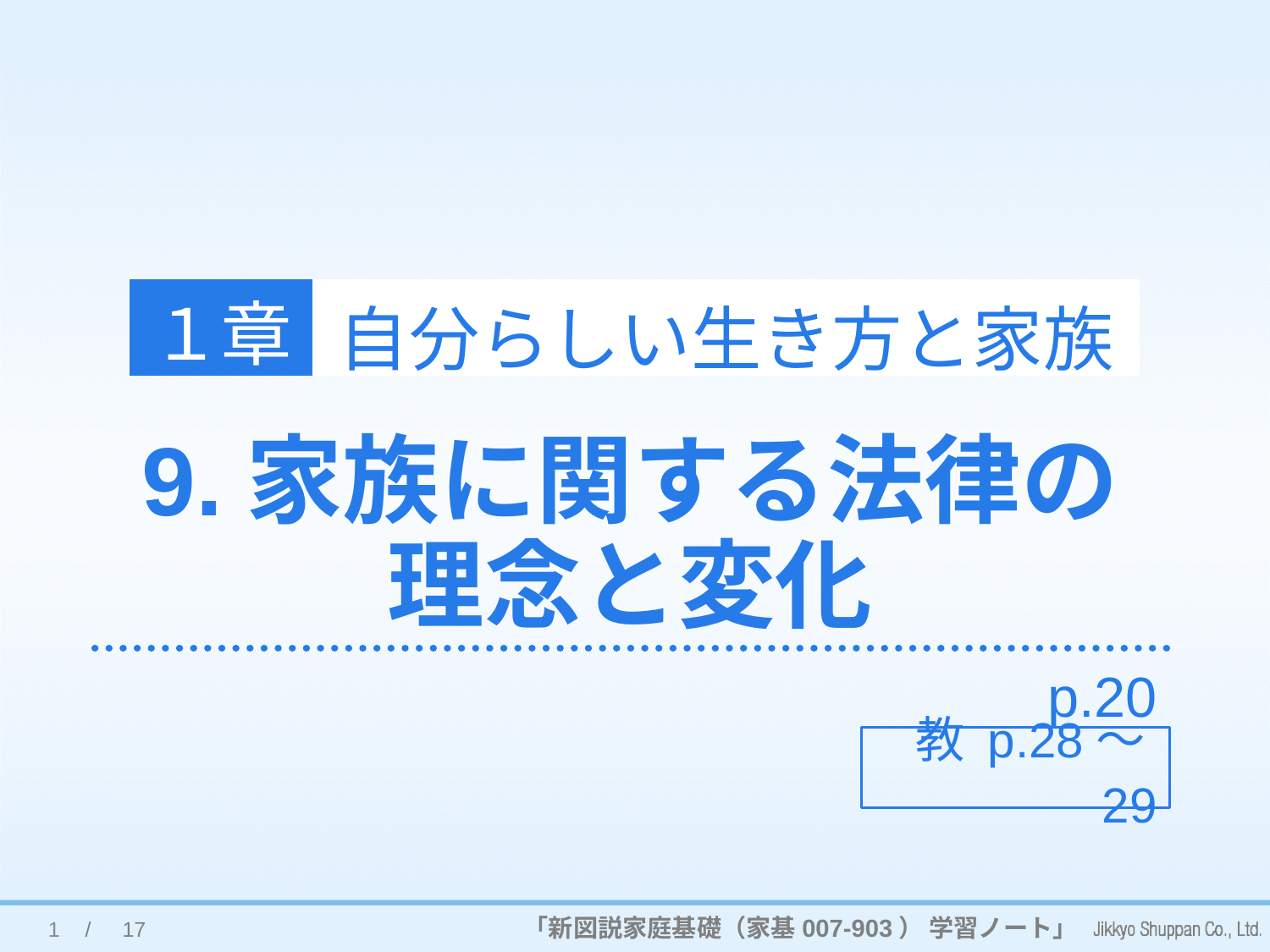

１章
自分らしい生き方と家族
# 9.家族に関する法律の 理念と変化
p.20
教 p.28～29
1